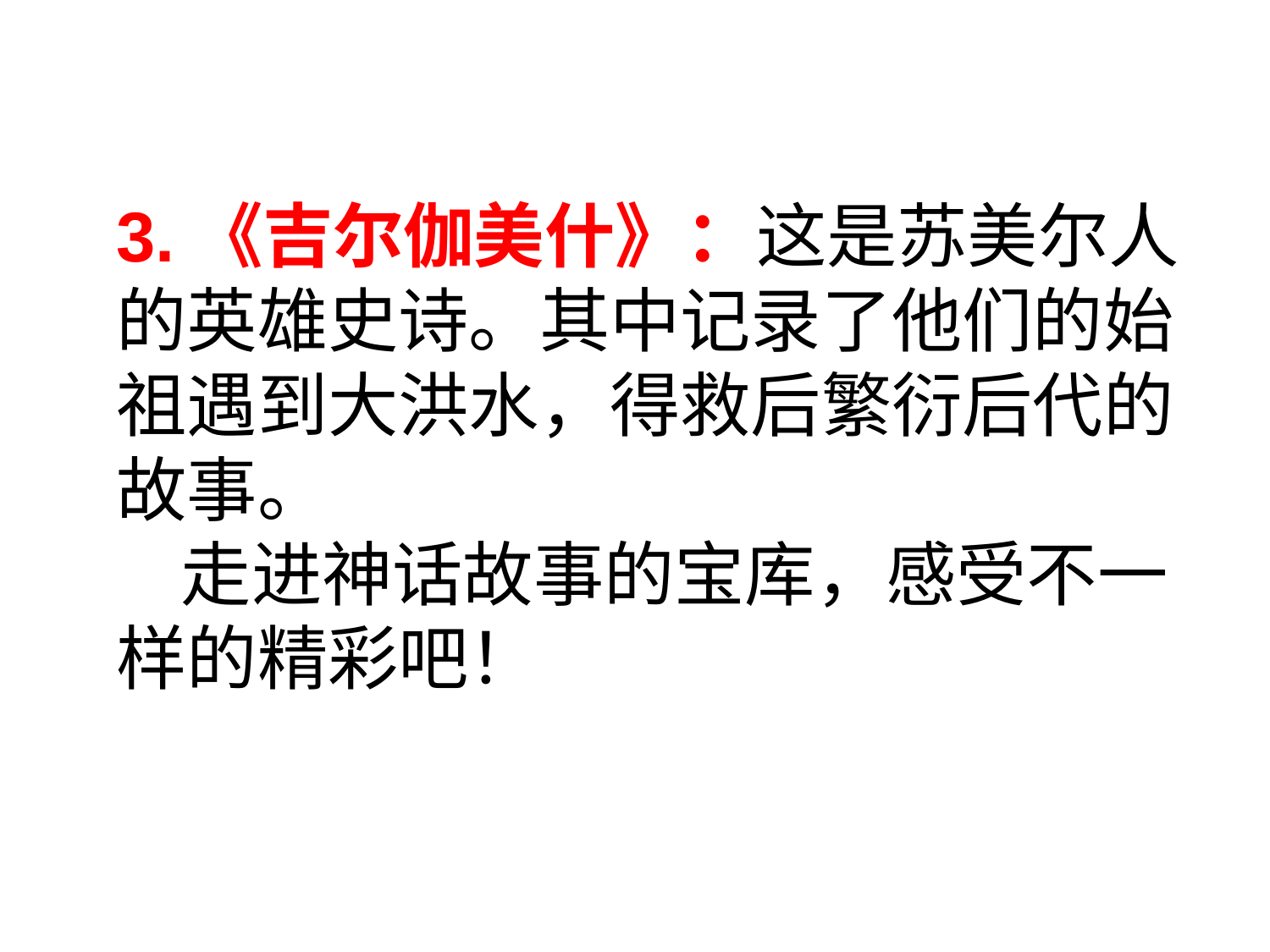

3.《吉尔伽美什》：这是苏美尔人的英雄史诗。其中记录了他们的始祖遇到大洪水，得救后繁衍后代的故事。
   走进神话故事的宝库，感受不一样的精彩吧！